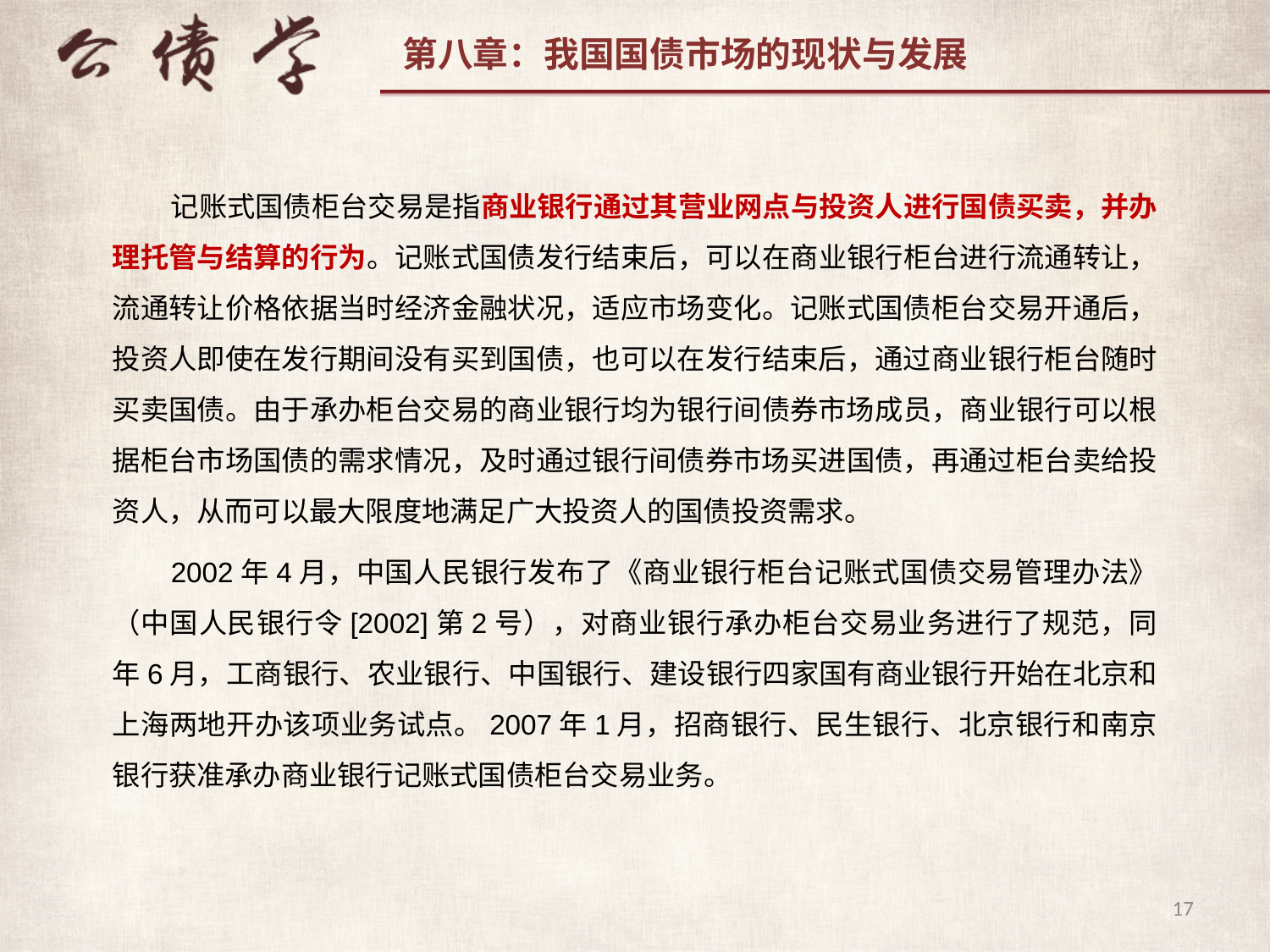

记账式国债柜台交易是指商业银行通过其营业网点与投资人进行国债买卖，并办理托管与结算的行为。记账式国债发行结束后，可以在商业银行柜台进行流通转让，流通转让价格依据当时经济金融状况，适应市场变化。记账式国债柜台交易开通后，投资人即使在发行期间没有买到国债，也可以在发行结束后，通过商业银行柜台随时买卖国债。由于承办柜台交易的商业银行均为银行间债券市场成员，商业银行可以根据柜台市场国债的需求情况，及时通过银行间债券市场买进国债，再通过柜台卖给投资人，从而可以最大限度地满足广大投资人的国债投资需求。
2002年4月，中国人民银行发布了《商业银行柜台记账式国债交易管理办法》（中国人民银行令[2002]第2号），对商业银行承办柜台交易业务进行了规范，同年6月，工商银行、农业银行、中国银行、建设银行四家国有商业银行开始在北京和上海两地开办该项业务试点。2007年1月，招商银行、民生银行、北京银行和南京银行获准承办商业银行记账式国债柜台交易业务。
17